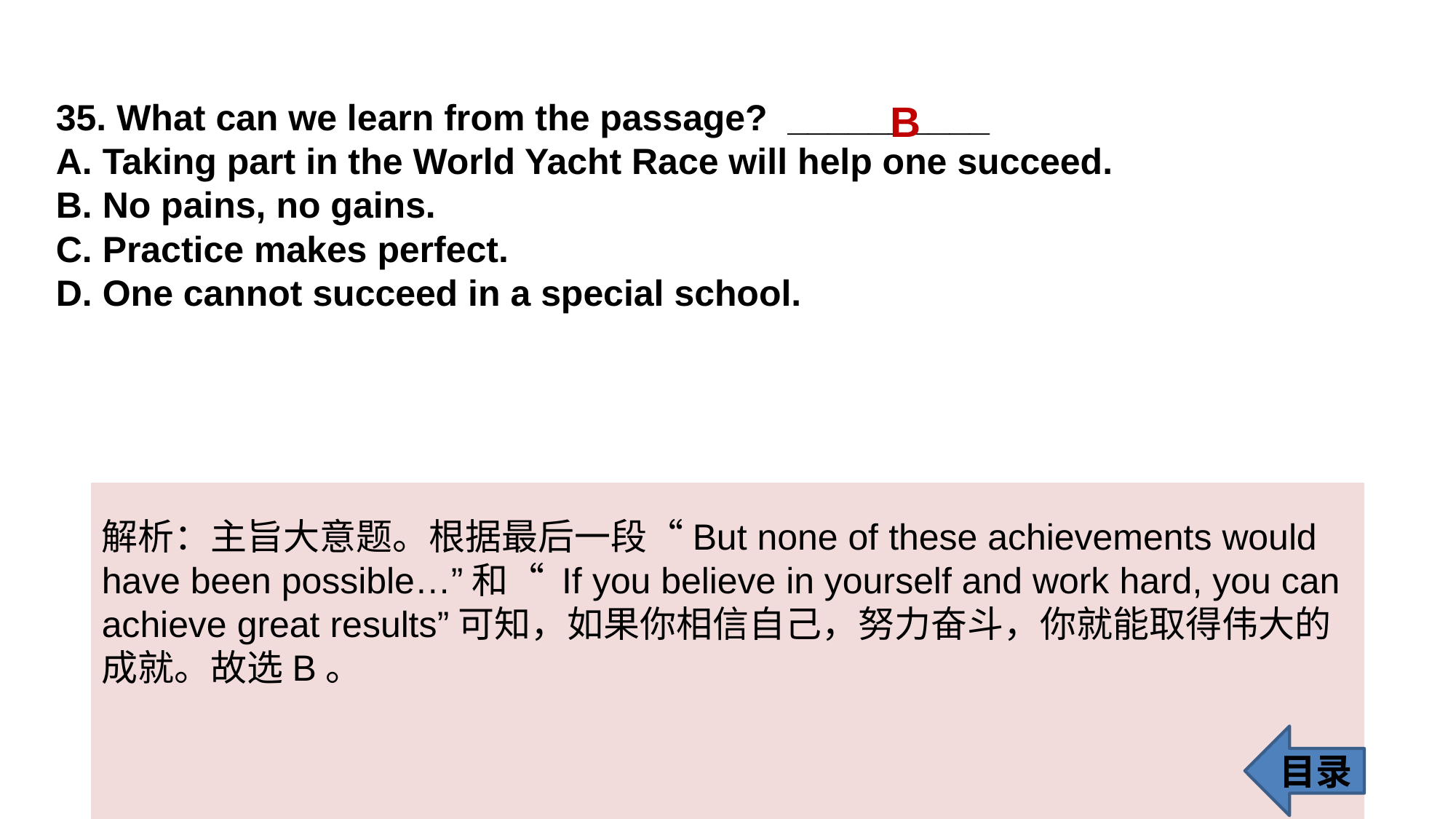

35. What can we learn from the passage?  __________
A. Taking part in the World Yacht Race will help one succeed.
B. No pains, no gains.
C. Practice makes perfect.
D. One cannot succeed in a special school.
B

解析：主旨大意题。根据最后一段“But none of these achievements would have been possible…”和“ If you believe in yourself and work hard, you can achieve great results”可知，如果你相信自己，努力奋斗，你就能取得伟大的成就。故选B。
目录
36